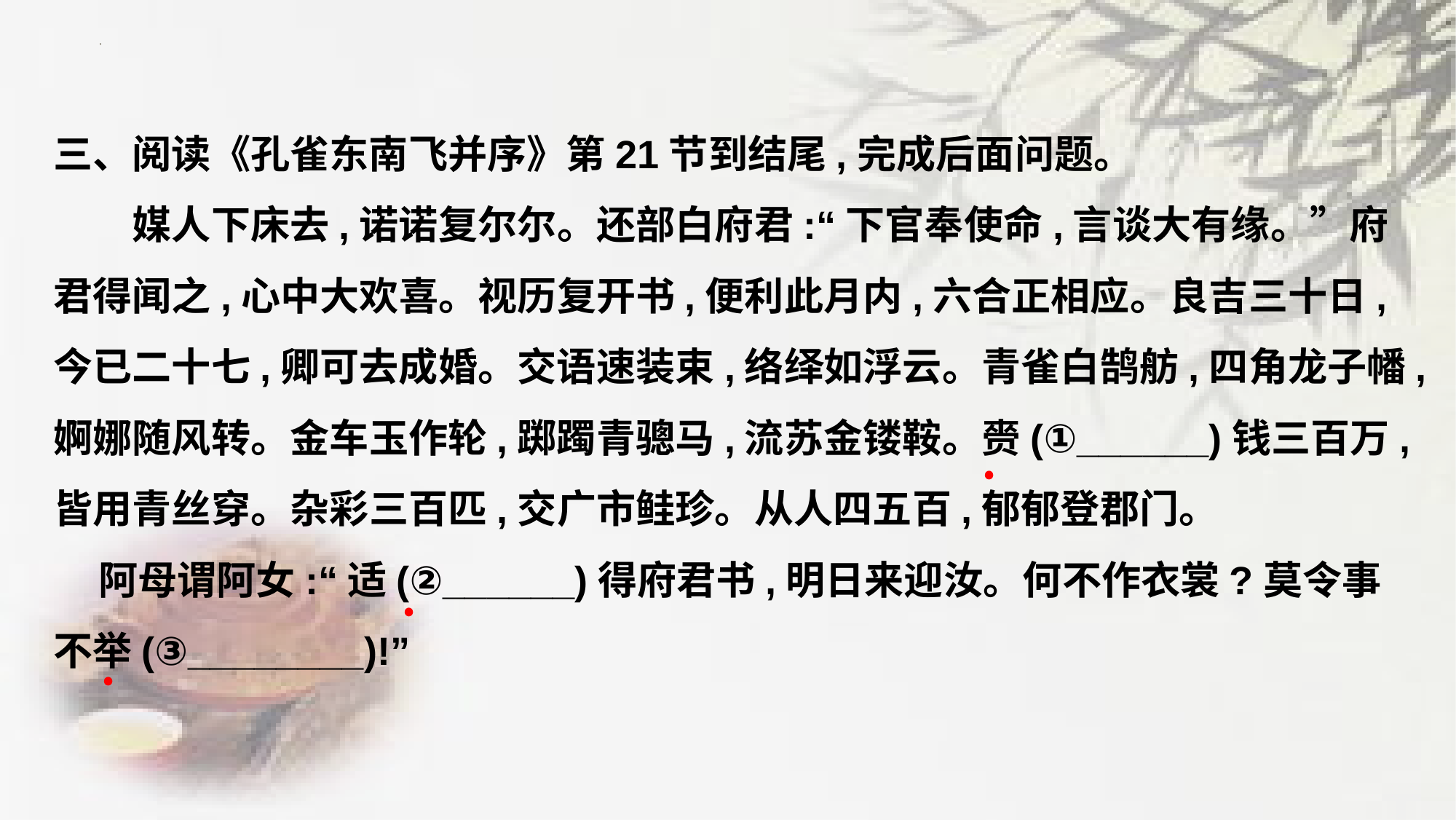

三、阅读《孔雀东南飞并序》第21节到结尾,完成后面问题。
　　媒人下床去,诺诺复尔尔。还部白府君:“下官奉使命,言谈大有缘。”府
君得闻之,心中大欢喜。视历复开书,便利此月内,六合正相应。良吉三十日,
今已二十七,卿可去成婚。交语速装束,络绎如浮云。青雀白鹄舫,四角龙子幡,
婀娜随风转。金车玉作轮,踯躅青骢马,流苏金镂鞍。赍(①______)钱三百万,
皆用青丝穿。杂彩三百匹,交广市鲑珍。从人四五百,郁郁登郡门。
    阿母谓阿女:“适(②______)得府君书,明日来迎汝。何不作衣裳?莫令事
不举(③________)!”
﹒
﹒
﹒